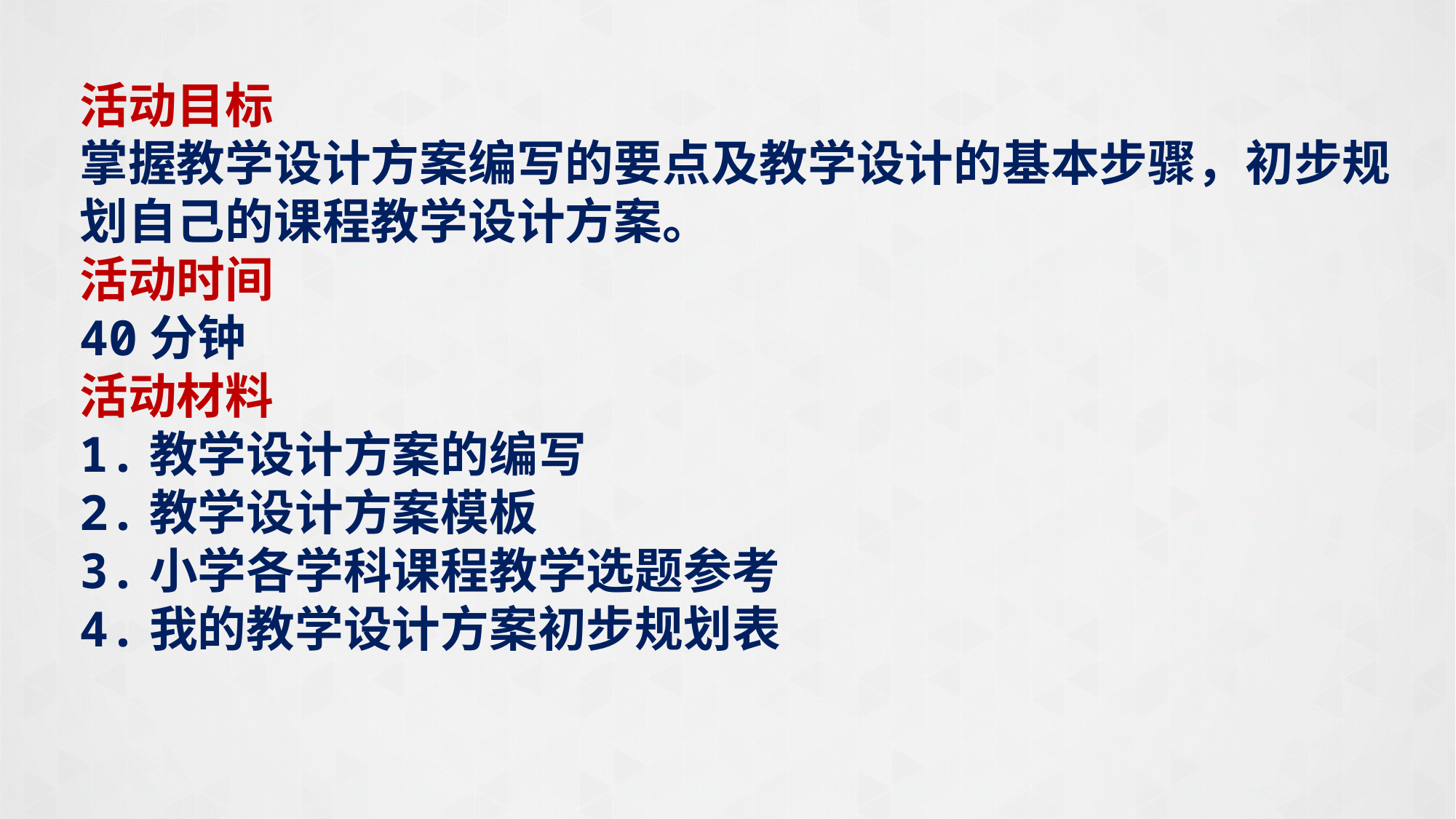

活动目标
掌握教学设计方案编写的要点及教学设计的基本步骤，初步规划自己的课程教学设计方案。
活动时间
40分钟
活动材料
1.教学设计方案的编写
2.教学设计方案模板
3.小学各学科课程教学选题参考
4.我的教学设计方案初步规划表